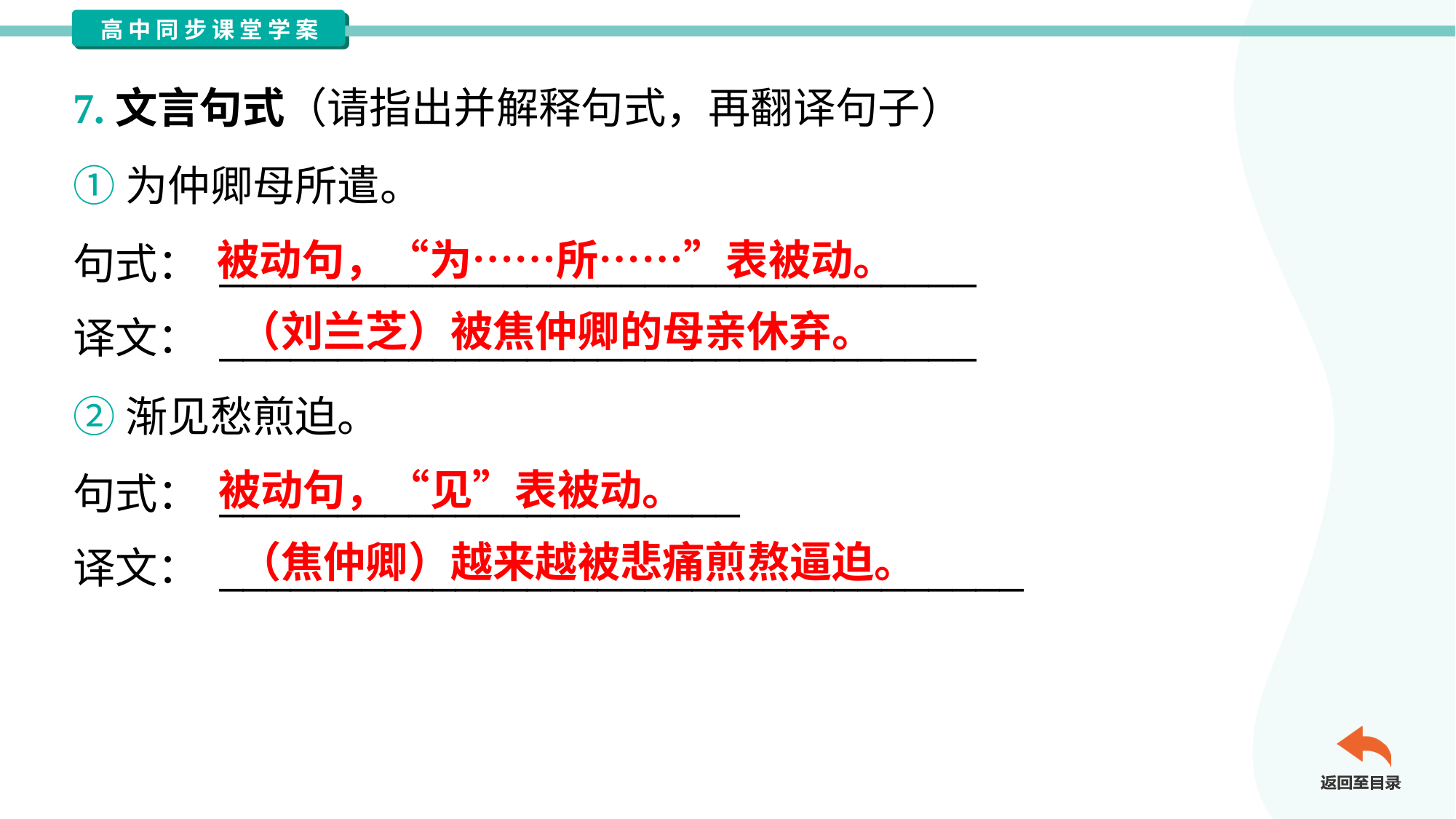

7.文言句式（请指出并解释句式，再翻译句子）
①为仲卿母所遣。
句式： ________________________________
译文： ________________________________
被动句，“为……所……”表被动。
（刘兰芝）被焦仲卿的母亲休弃。
②渐见愁煎迫。
句式： ______________________
译文： __________________________________
被动句，“见”表被动。
（焦仲卿）越来越被悲痛煎熬逼迫。